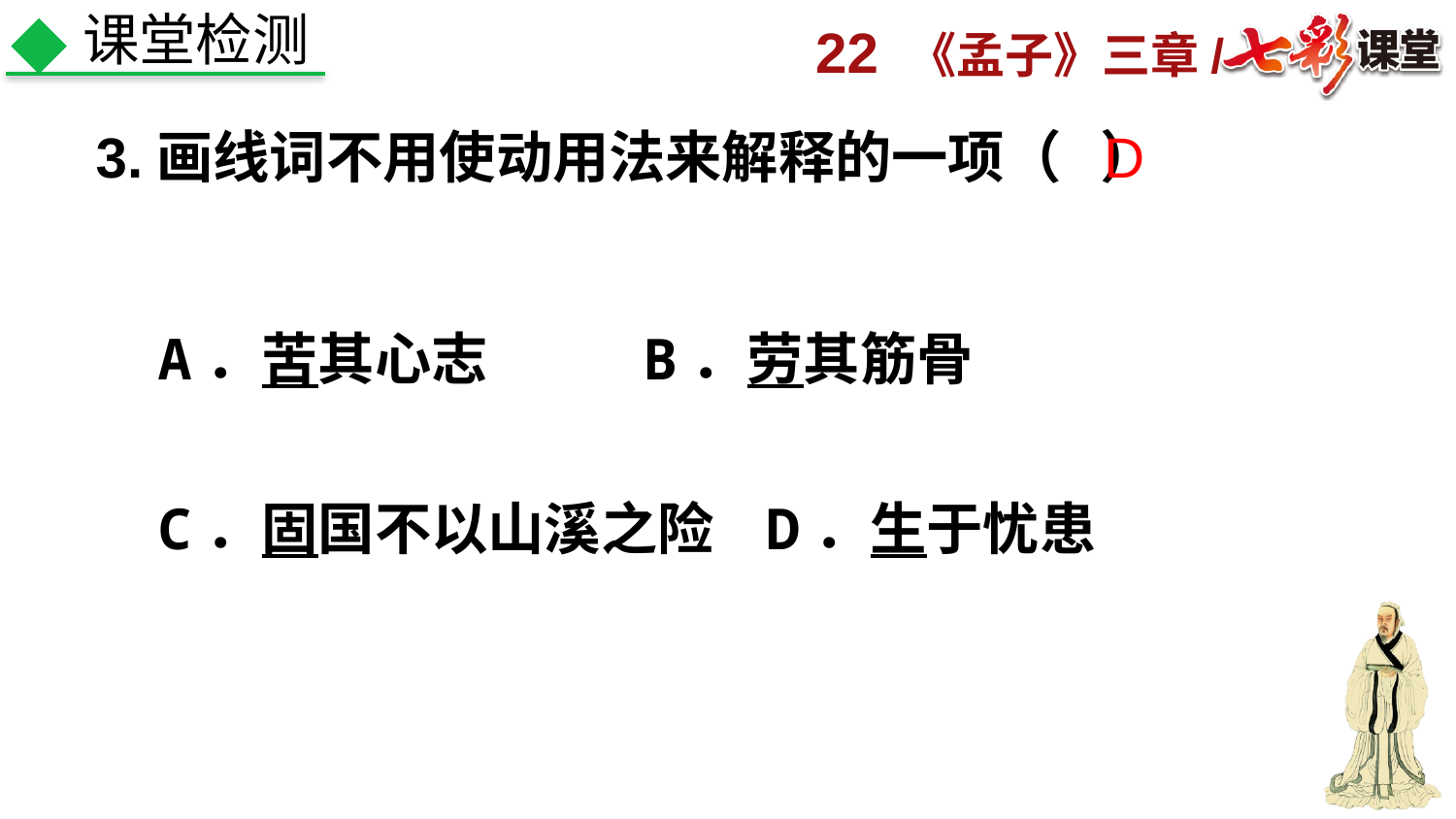

课堂检测

3.画线词不用使动用法来解释的一项（   ）
D
A．苦其心志           B．劳其筋骨
C．固国不以山溪之险   D．生于忧患